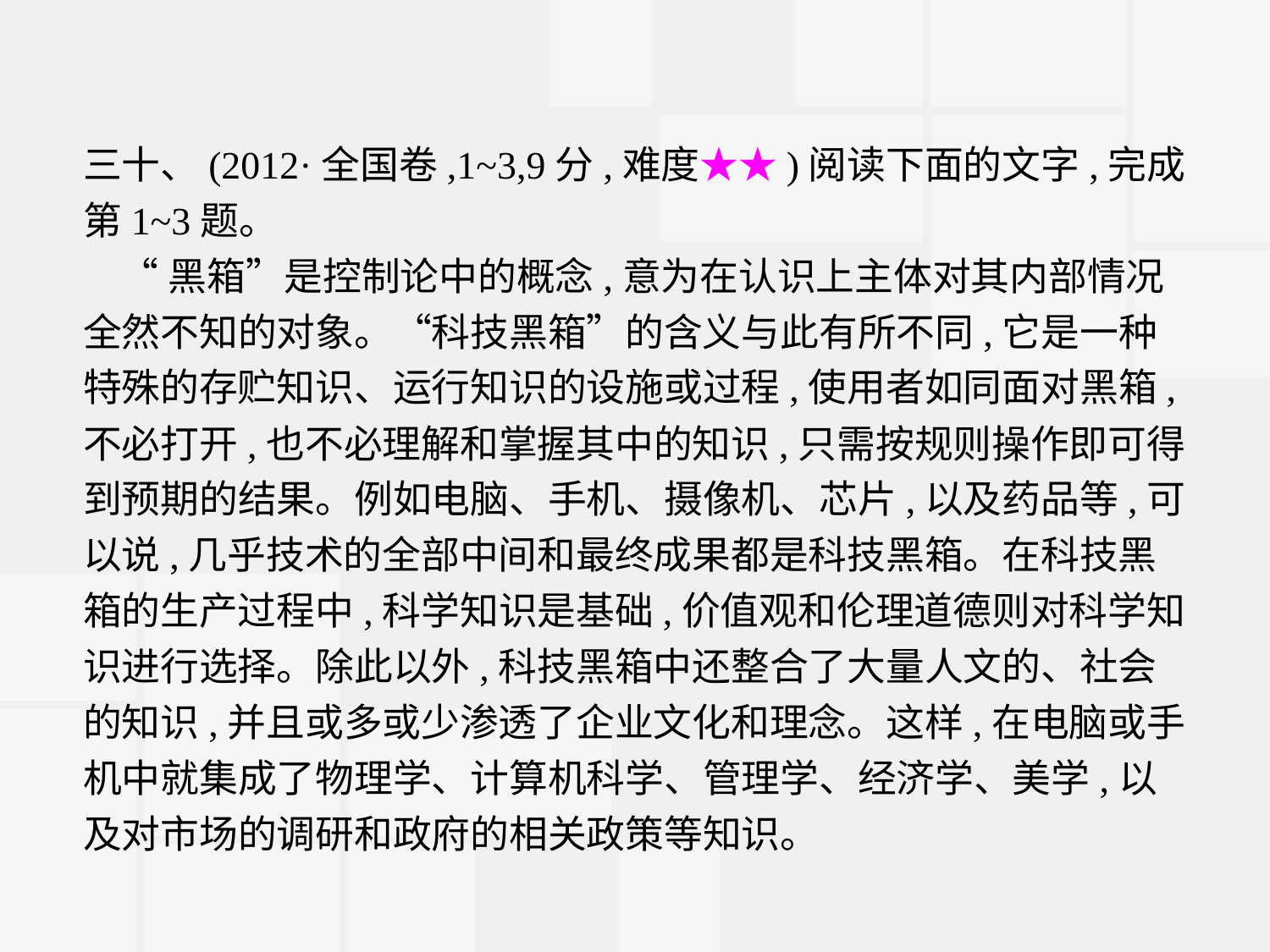

三十、(2012·全国卷,1~3,9分,难度★★)阅读下面的文字,完成第1~3题。
“黑箱”是控制论中的概念,意为在认识上主体对其内部情况全然不知的对象。“科技黑箱”的含义与此有所不同,它是一种特殊的存贮知识、运行知识的设施或过程,使用者如同面对黑箱,不必打开,也不必理解和掌握其中的知识,只需按规则操作即可得到预期的结果。例如电脑、手机、摄像机、芯片,以及药品等,可以说,几乎技术的全部中间和最终成果都是科技黑箱。在科技黑箱的生产过程中,科学知识是基础,价值观和伦理道德则对科学知识进行选择。除此以外,科技黑箱中还整合了大量人文的、社会的知识,并且或多或少渗透了企业文化和理念。这样,在电脑或手机中就集成了物理学、计算机科学、管理学、经济学、美学,以及对市场的调研和政府的相关政策等知识。